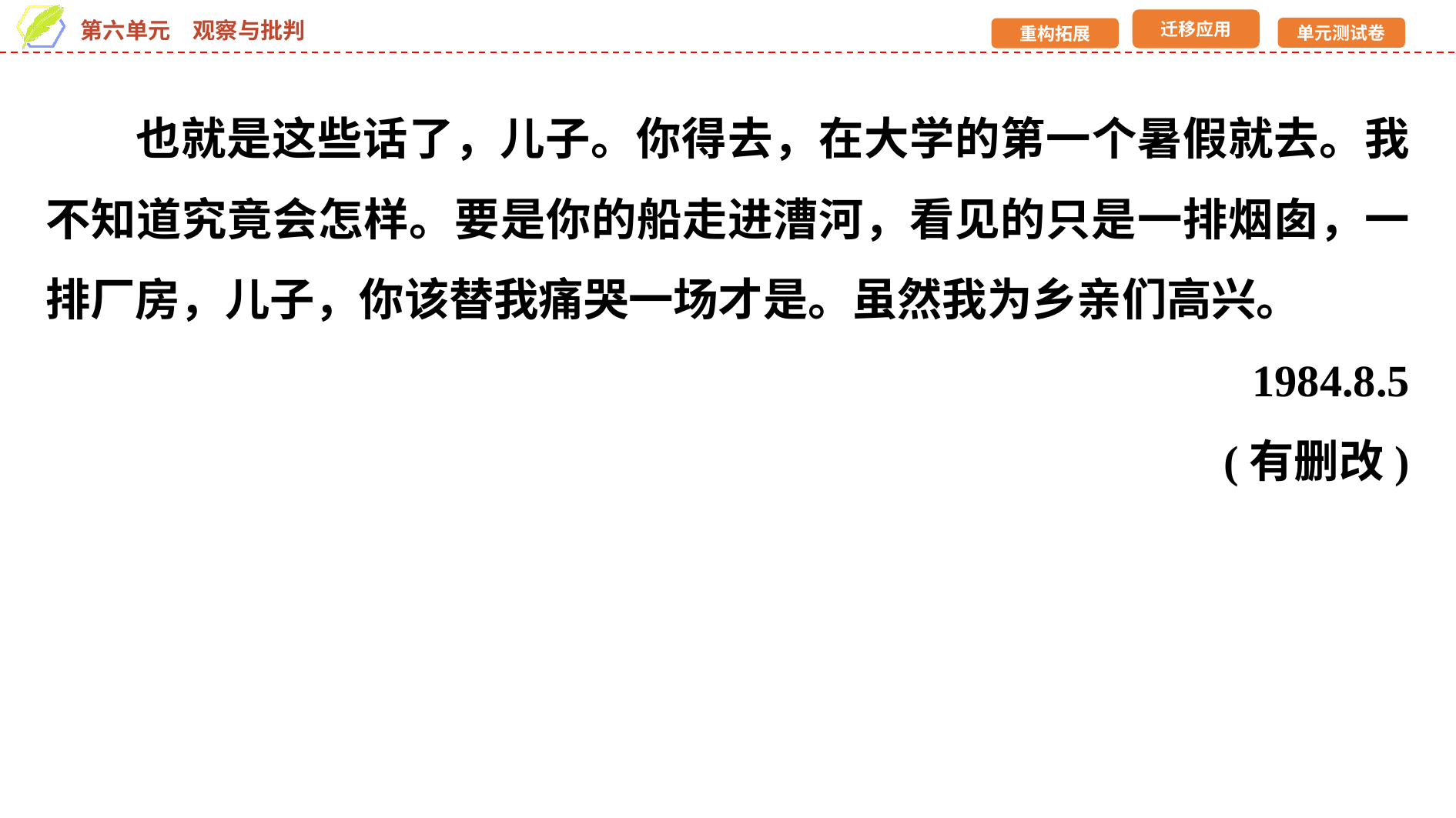

也就是这些话了，儿子。你得去，在大学的第一个暑假就去。我不知道究竟会怎样。要是你的船走进漕河，看见的只是一排烟囱，一排厂房，儿子，你该替我痛哭一场才是。虽然我为乡亲们高兴。
1984.8.5
(有删改)